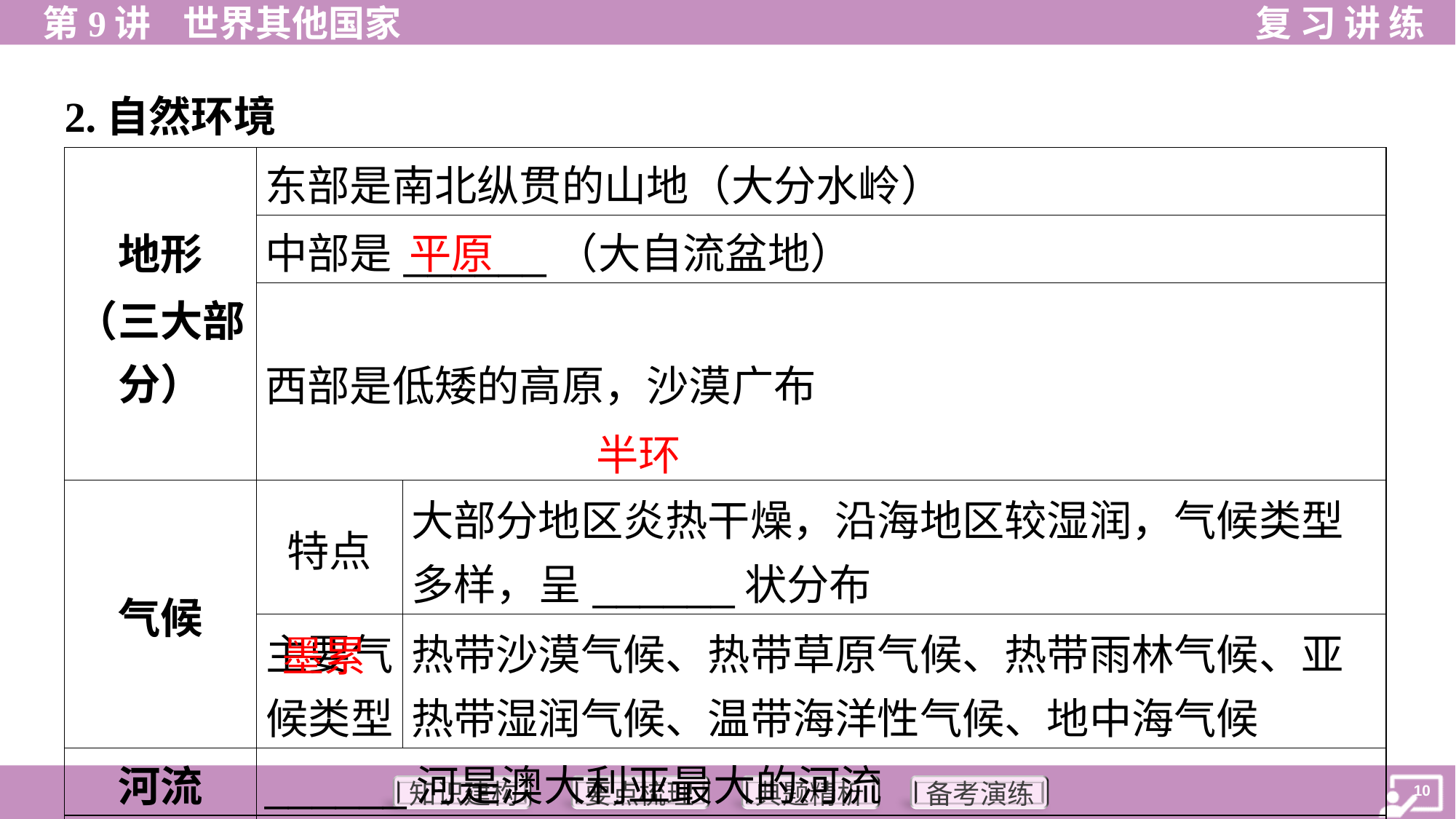

2.自然环境
| 地形 （三大部 分） | 东部是南北纵贯的山地（大分水岭） |  |
| --- | --- | --- |
|  | 中部是\_\_\_\_\_\_（大自流盆地） |  |
|  | 西部是低矮的高原，沙漠广布 |  |
| 气候 | 特点 | 大部分地区炎热干燥，沿海地区较湿润，气候类型 多样，呈\_\_\_\_\_\_状分布 |
|  | 主要气 候类型 | 热带沙漠气候、热带草原气候、热带雨林气候、亚 热带湿润气候、温带海洋性气候、地中海气候 |
| 河流 | \_\_\_\_\_\_河是澳大利亚最大的河流 |  |
| 湖泊 | 北艾尔湖是澳大利亚陆地海拔最低点 |  |
平原
半环
墨累